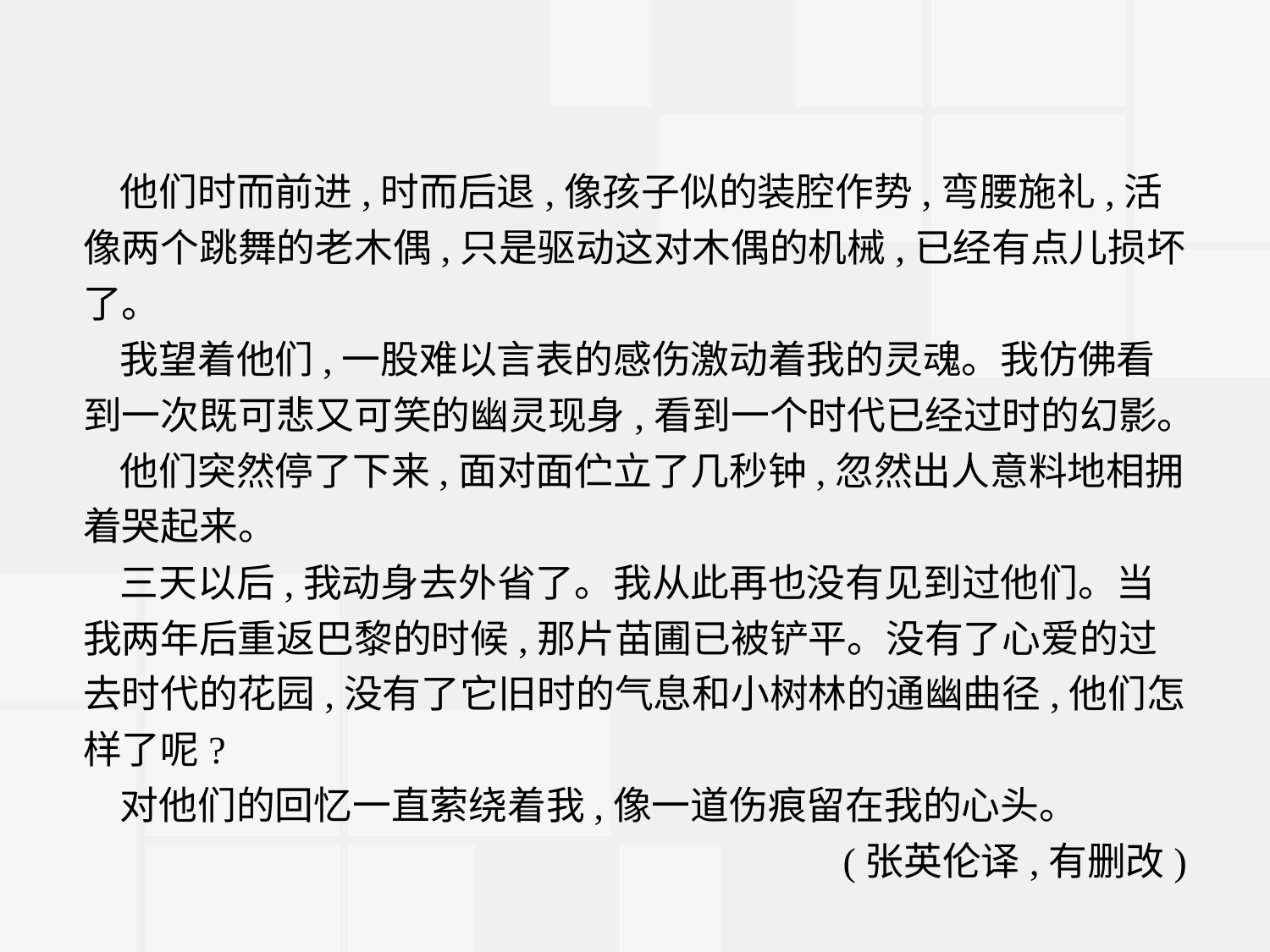

他们时而前进,时而后退,像孩子似的装腔作势,弯腰施礼,活像两个跳舞的老木偶,只是驱动这对木偶的机械,已经有点儿损坏了。
我望着他们,一股难以言表的感伤激动着我的灵魂。我仿佛看到一次既可悲又可笑的幽灵现身,看到一个时代已经过时的幻影。
他们突然停了下来,面对面伫立了几秒钟,忽然出人意料地相拥着哭起来。
三天以后,我动身去外省了。我从此再也没有见到过他们。当我两年后重返巴黎的时候,那片苗圃已被铲平。没有了心爱的过去时代的花园,没有了它旧时的气息和小树林的通幽曲径,他们怎样了呢?
对他们的回忆一直萦绕着我,像一道伤痕留在我的心头。
(张英伦译,有删改)